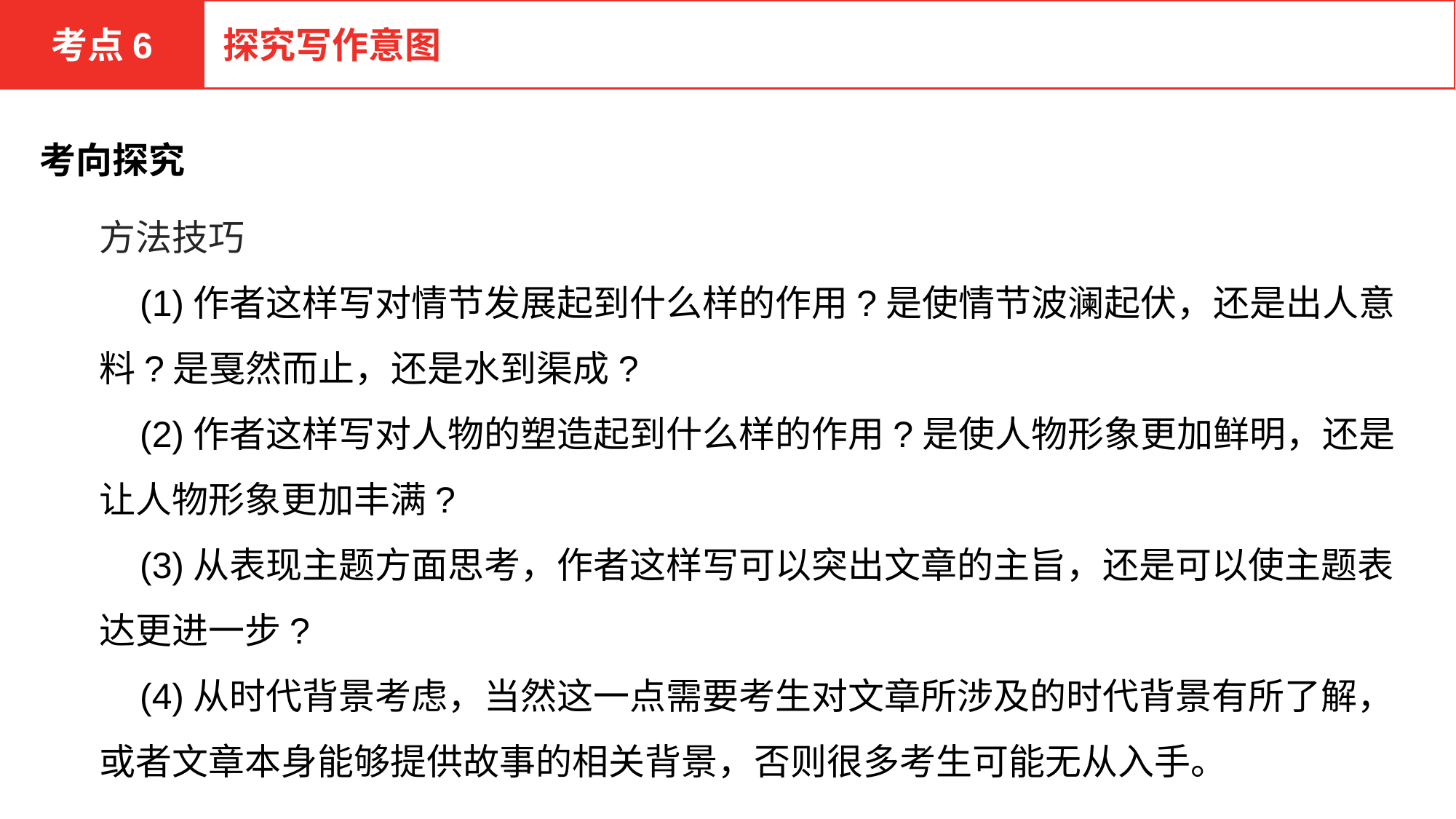

考点6
探究写作意图
考向探究
方法技巧
    (1)作者这样写对情节发展起到什么样的作用?是使情节波澜起伏，还是出人意料?是戛然而止，还是水到渠成?
    (2)作者这样写对人物的塑造起到什么样的作用?是使人物形象更加鲜明，还是让人物形象更加丰满?
    (3)从表现主题方面思考，作者这样写可以突出文章的主旨，还是可以使主题表达更进一步?
    (4)从时代背景考虑，当然这一点需要考生对文章所涉及的时代背景有所了解，或者文章本身能够提供故事的相关背景，否则很多考生可能无从入手。